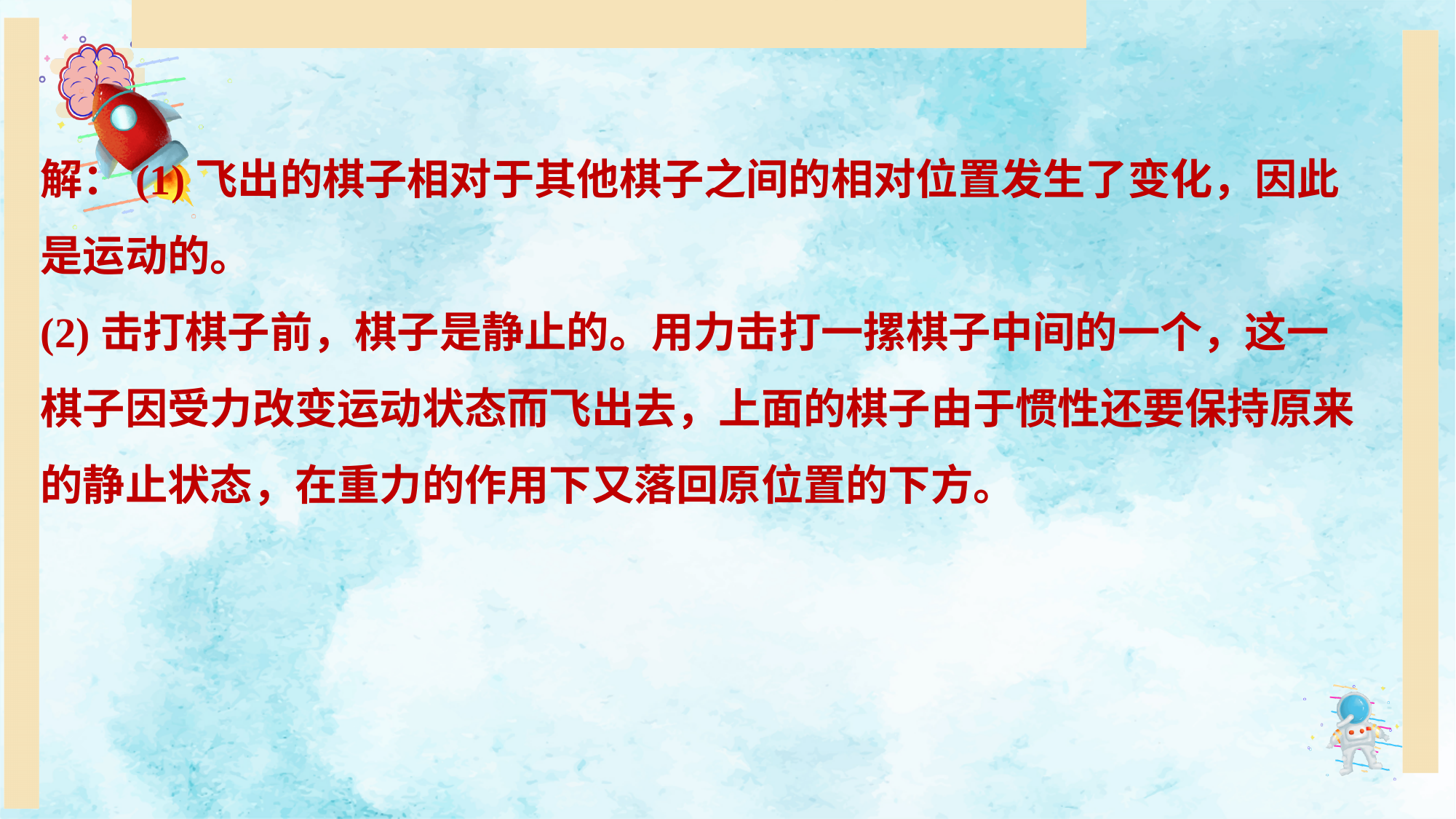

解：(1)飞出的棋子相对于其他棋子之间的相对位置发生了变化，因此是运动的。
(2)击打棋子前，棋子是静止的。用力击打一摞棋子中间的一个，这一棋子因受力改变运动状态而飞出去，上面的棋子由于惯性还要保持原来的静止状态，在重力的作用下又落回原位置的下方。